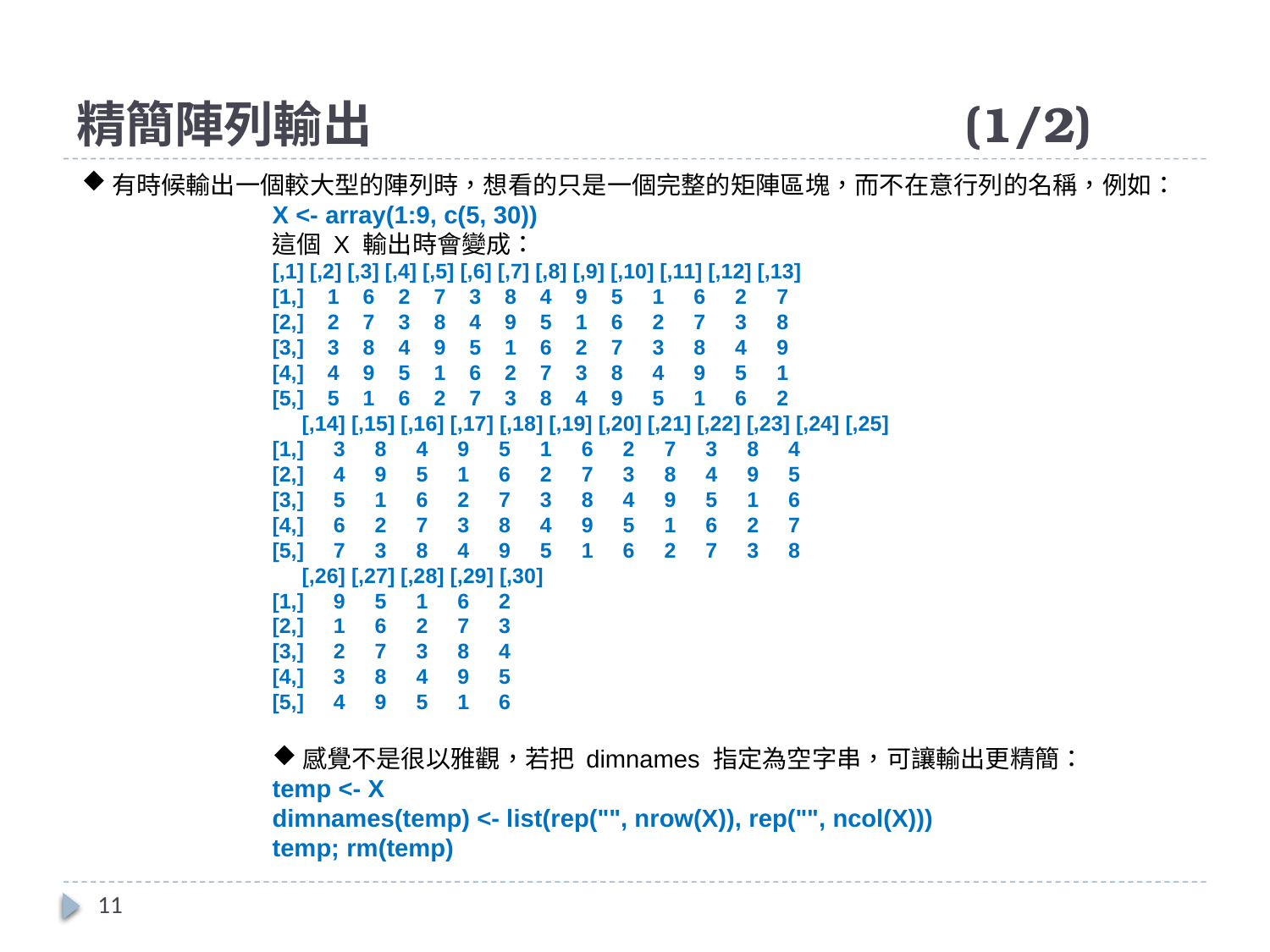

# 精簡陣列輸出					(1/2)
有時候輸出一個較大型的陣列時，想看的只是一個完整的矩陣區塊，而不在意行列的名稱，例如：
X <- array(1:9, c(5, 30))
這個 X 輸出時會變成：
[,1] [,2] [,3] [,4] [,5] [,6] [,7] [,8] [,9] [,10] [,11] [,12] [,13]
[1,]    1    6    2    7    3    8    4    9    5     1     6     2     7
[2,]    2    7    3    8    4    9    5    1    6     2     7     3     8
[3,]    3    8    4    9    5    1    6    2    7     3     8     4     9
[4,]    4    9    5    1    6    2    7    3    8     4     9     5     1
[5,]    5    1    6    2    7    3    8    4    9     5     1     6     2
     [,14] [,15] [,16] [,17] [,18] [,19] [,20] [,21] [,22] [,23] [,24] [,25]
[1,]     3     8     4     9     5     1     6     2     7     3     8     4
[2,]     4     9     5     1     6     2     7     3     8     4     9     5
[3,]     5     1     6     2     7     3     8     4     9     5     1     6
[4,]     6     2     7     3     8     4     9     5     1     6     2     7
[5,]     7     3     8     4     9     5     1     6     2     7     3     8
     [,26] [,27] [,28] [,29] [,30]
[1,]     9     5     1     6     2
[2,]     1     6     2     7     3
[3,]     2     7     3     8     4
[4,]     3     8     4     9     5
[5,]     4     9     5     1     6

感覺不是很以雅觀，若把 dimnames 指定為空字串，可讓輸出更精簡：
temp <- X
dimnames(temp) <- list(rep("", nrow(X)), rep("", ncol(X)))
temp; rm(temp)

11